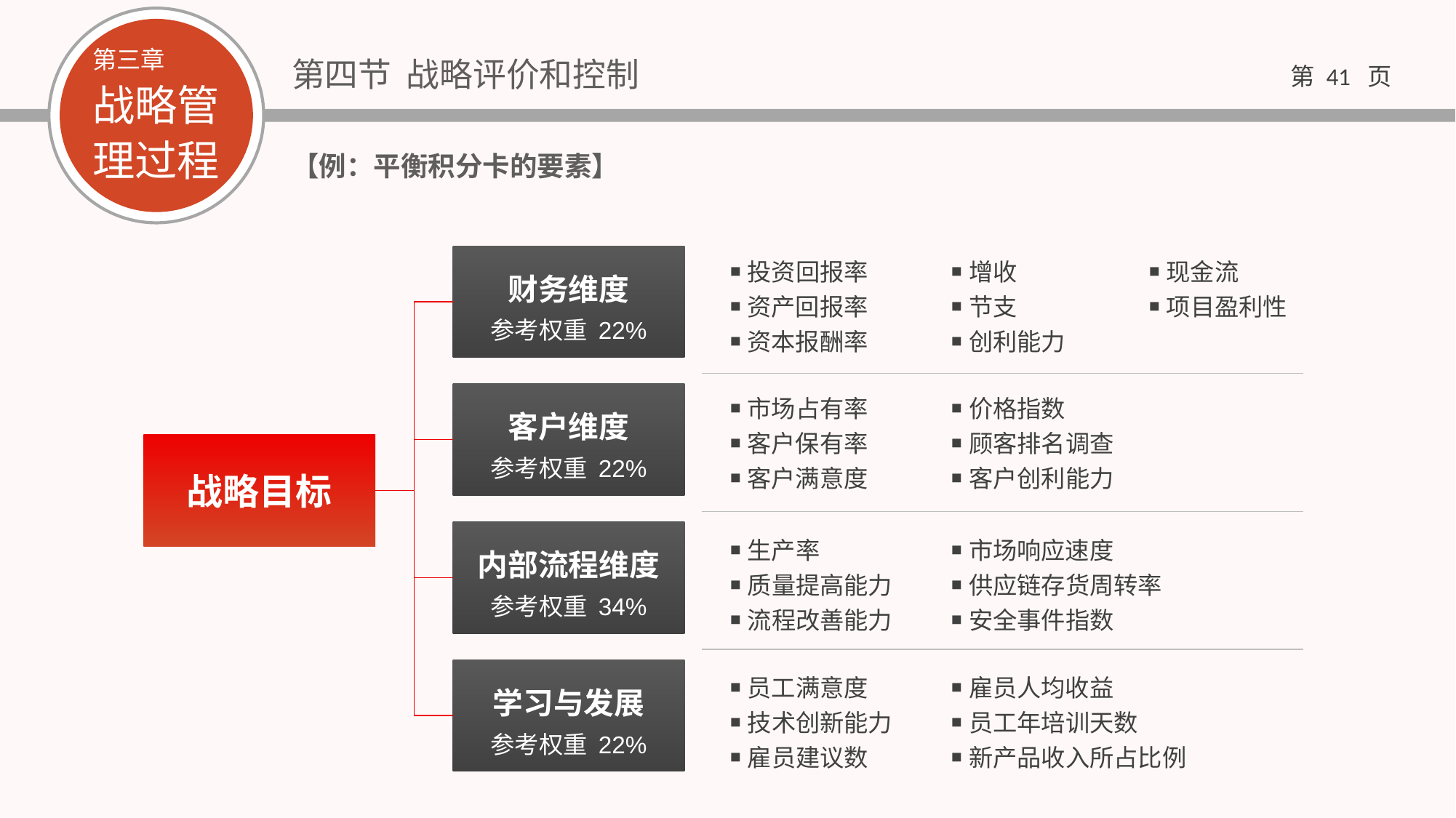

【例：平衡积分卡的要素】
财务维度
参考权重 22%
￭ 投资回报率
￭ 资产回报率
￭ 资本报酬率
￭ 增收
￭ 节支
￭ 创利能力
￭ 现金流
￭ 项目盈利性
￭ 市场占有率
￭ 客户保有率
￭ 客户满意度
￭ 价格指数
￭ 顾客排名调查
￭ 客户创利能力
客户维度
参考权重 22%
战略目标
内部流程维度
参考权重 34%
￭ 生产率
￭ 质量提高能力
￭ 流程改善能力
￭ 市场响应速度
￭ 供应链存货周转率
￭ 安全事件指数
学习与发展
参考权重 22%
￭ 员工满意度
￭ 技术创新能力
￭ 雇员建议数
￭ 雇员人均收益
￭ 员工年培训天数
￭ 新产品收入所占比例